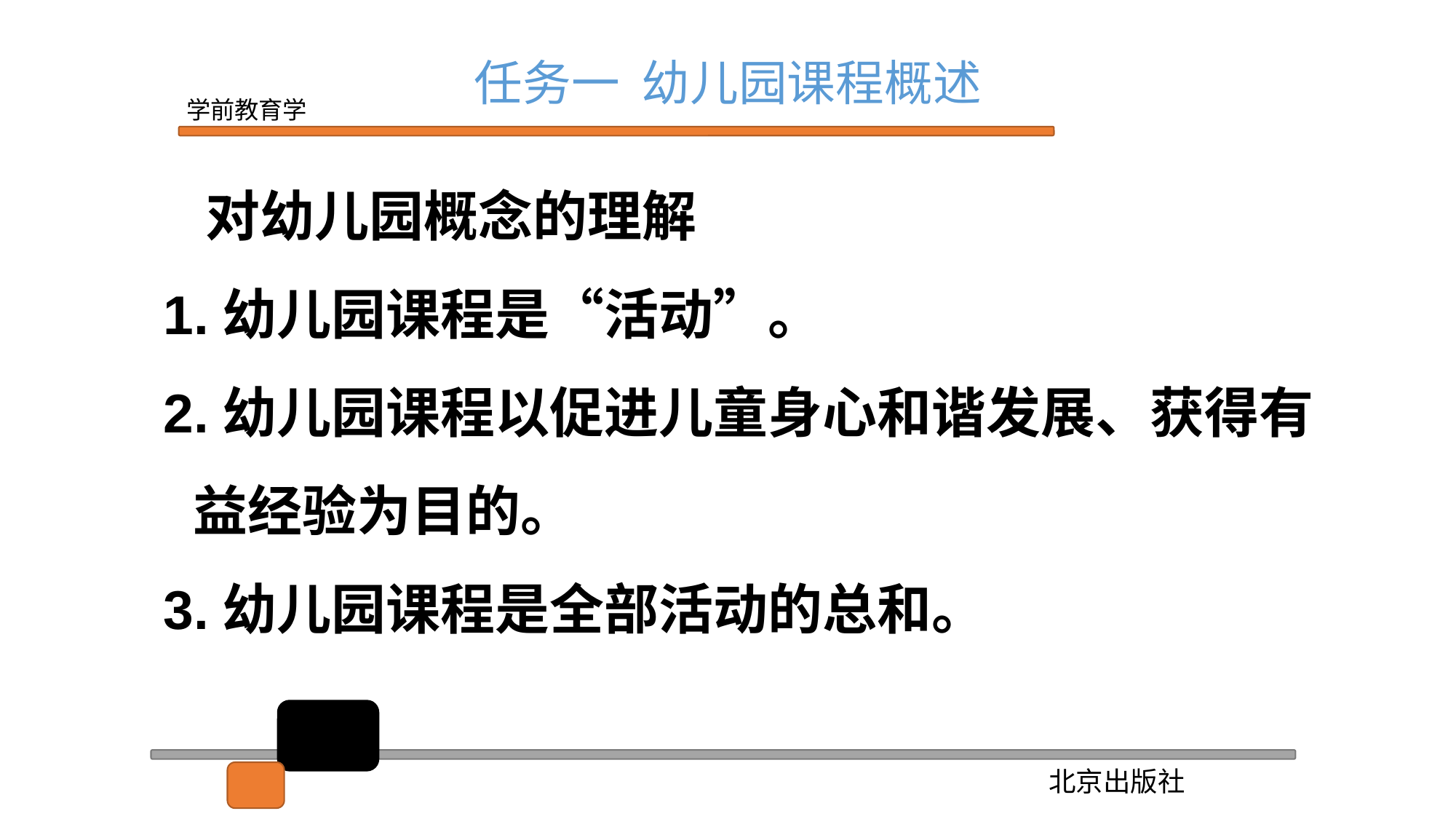

任务一  幼儿园课程概述
      对幼儿园概念的理解
   1.幼儿园课程是“活动”。
   2.幼儿园课程以促进儿童身心和谐发展、获得有
     益经验为目的。
   3.幼儿园课程是全部活动的总和。